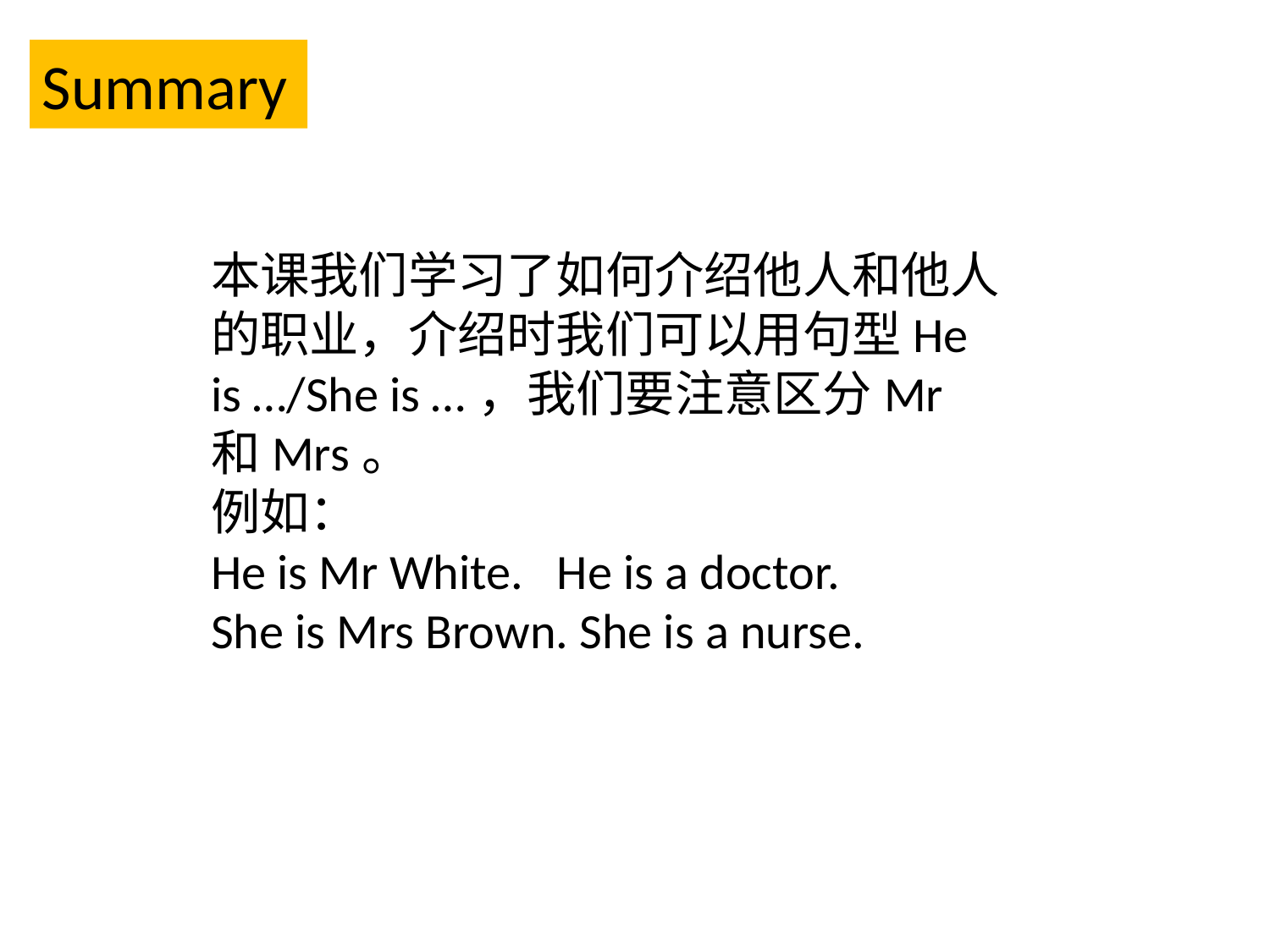

Summary
本课我们学习了如何介绍他人和他人的职业，介绍时我们可以用句型He is …/She is …，我们要注意区分Mr 和Mrs。
例如：
He is Mr White.   He is a doctor.
She is Mrs Brown. She is a nurse.